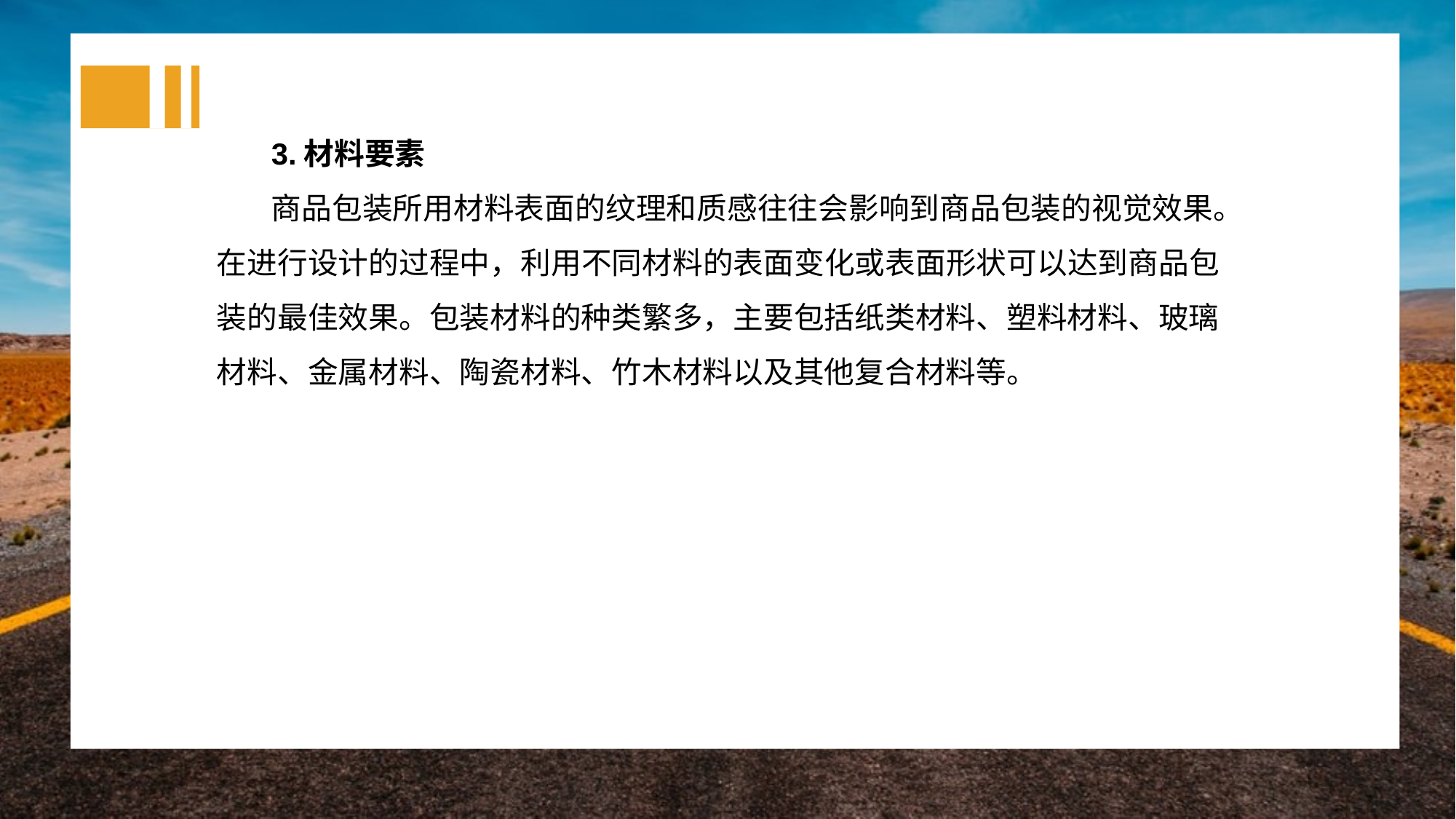

3.材料要素
商品包装所用材料表面的纹理和质感往往会影响到商品包装的视觉效果。在进行设计的过程中，利用不同材料的表面变化或表面形状可以达到商品包装的最佳效果。包装材料的种类繁多，主要包括纸类材料、塑料材料、玻璃材料、金属材料、陶瓷材料、竹木材料以及其他复合材料等。